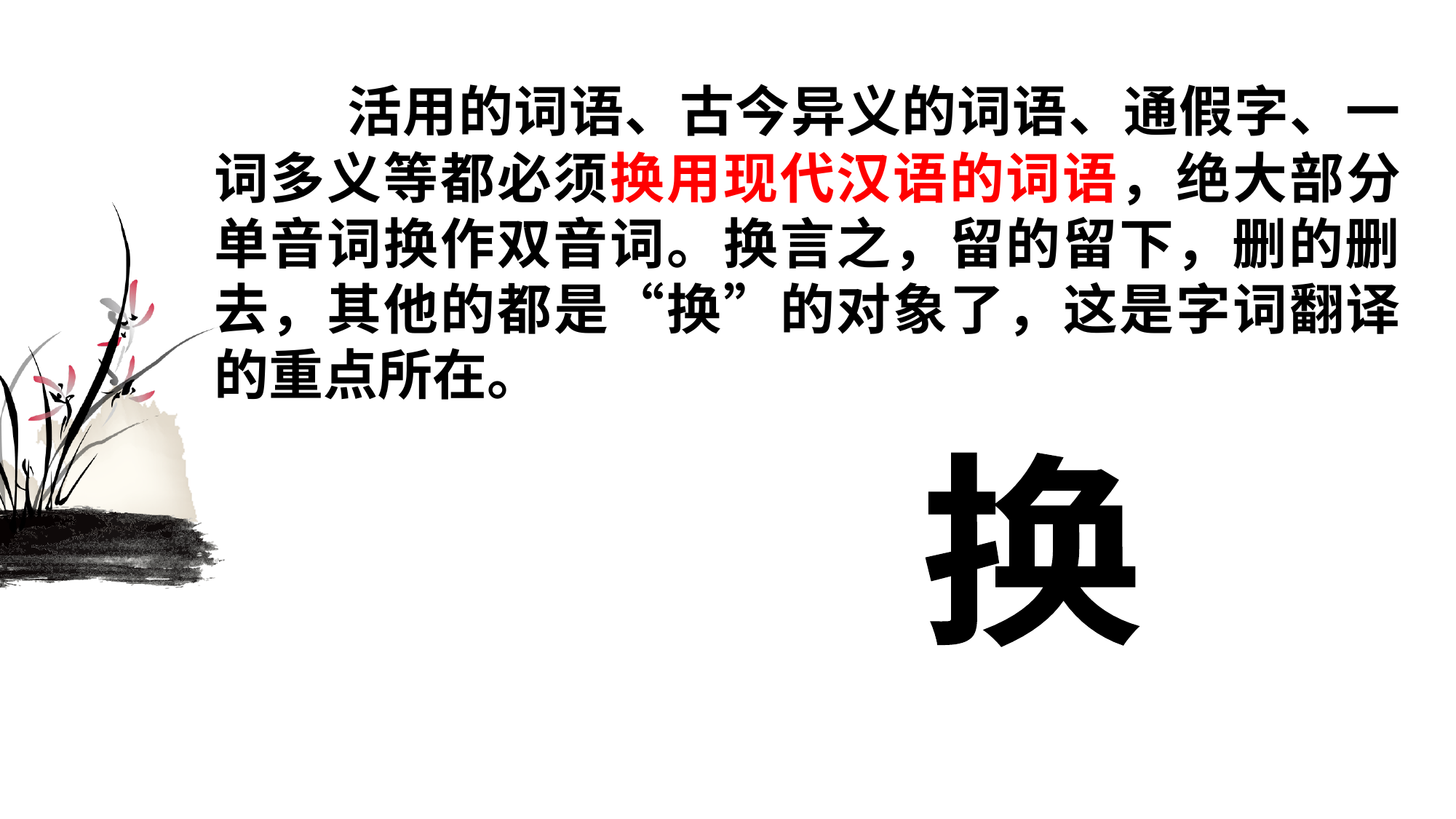

活用的词语、古今异义的词语、通假字、一词多义等都必须换用现代汉语的词语，绝大部分单音词换作双音词。换言之，留的留下，删的删去，其他的都是“换”的对象了，这是字词翻译的重点所在。
换